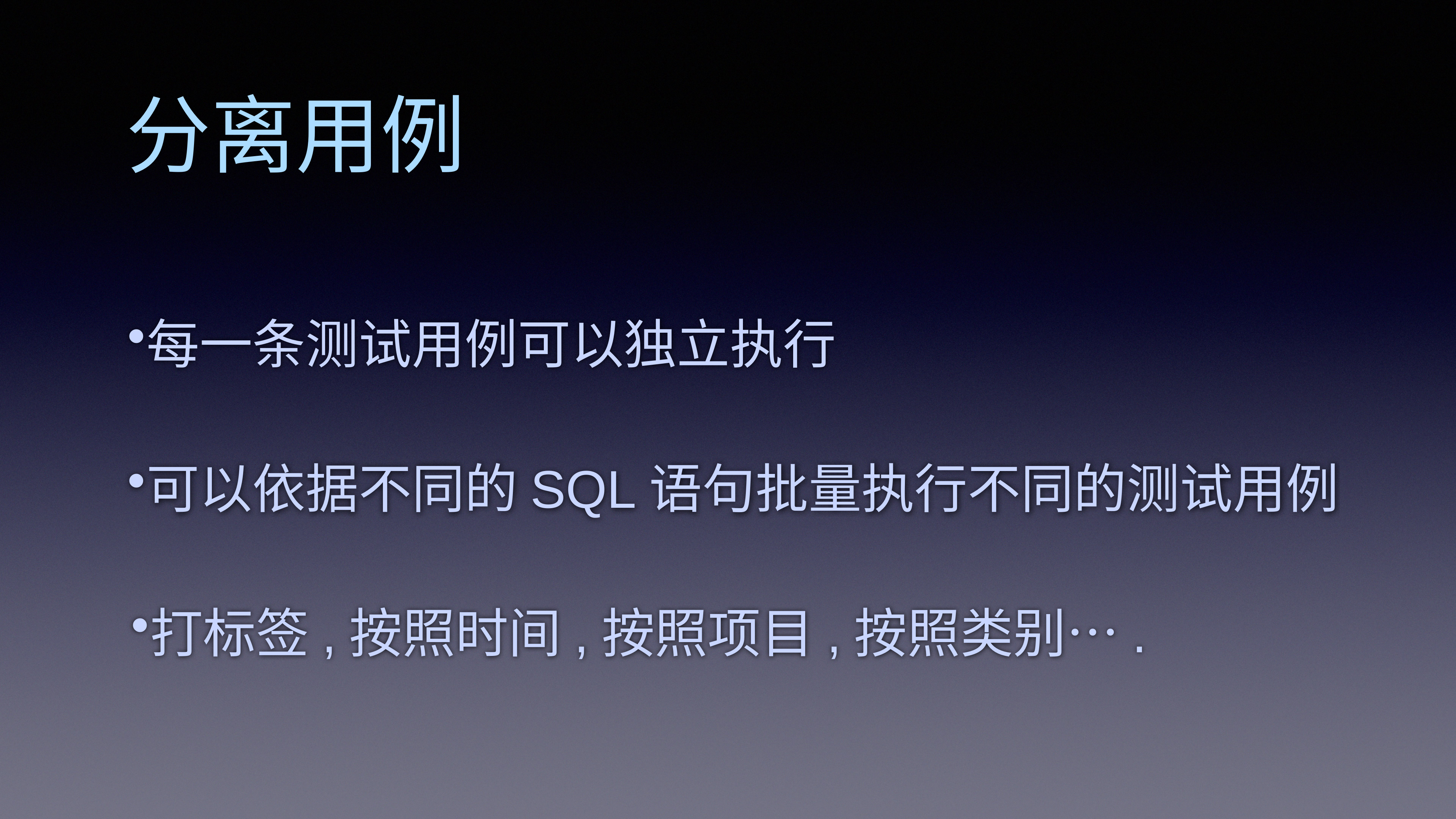

分离用例
每一条测试用例可以独立执行
可以依据不同的SQL语句批量执行不同的测试用例
打标签,按照时间,按照项目,按照类别….